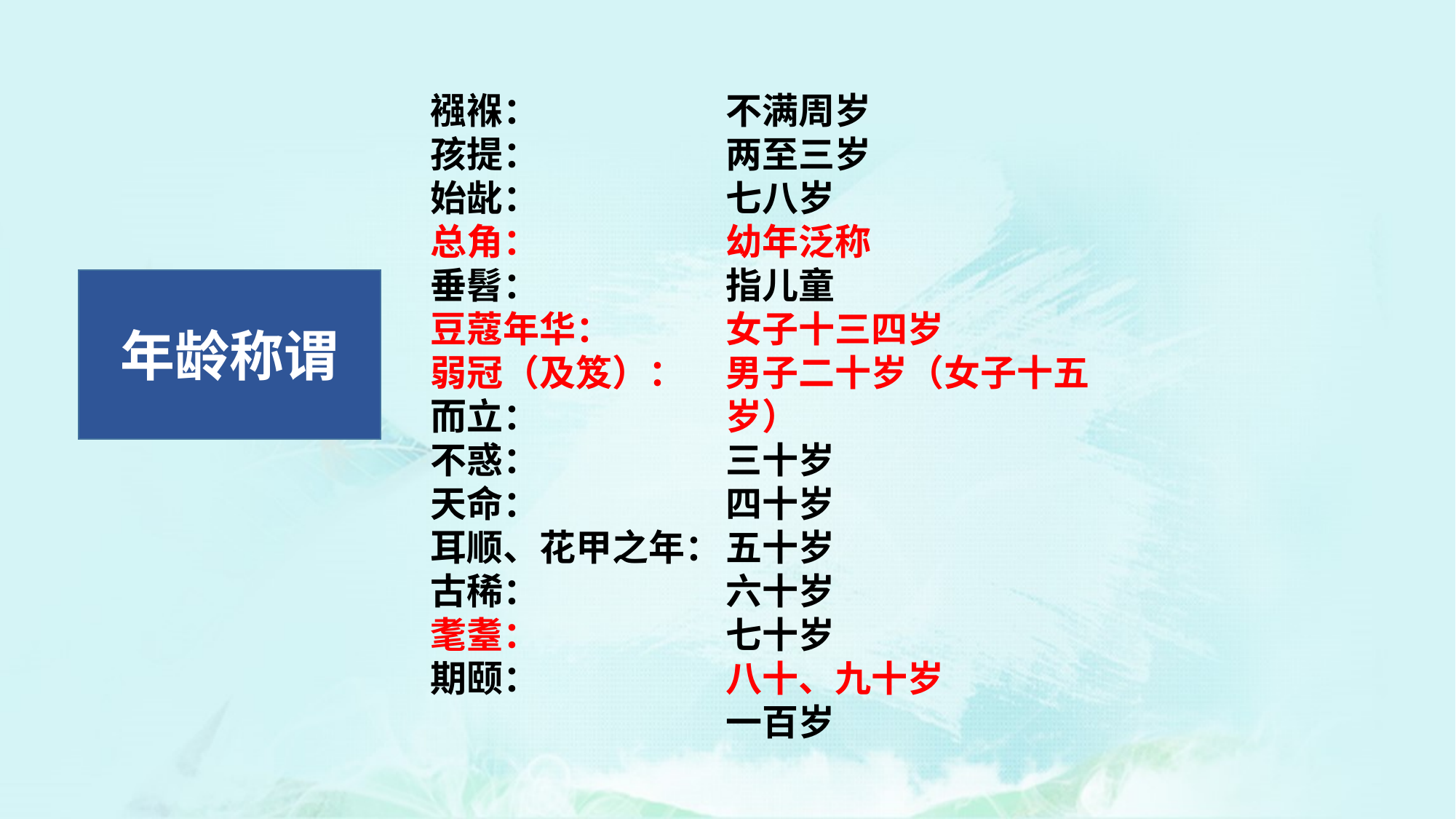

襁褓：
孩提：
始龀：
总角：
垂髫：
豆蔻年华：
弱冠（及笈）：
而立：
不惑：
天命：
耳顺、花甲之年：
古稀：
耄耋：
期颐：
不满周岁
两至三岁
七八岁
幼年泛称
指儿童
女子十三四岁
男子二十岁（女子十五岁）
三十岁
四十岁
五十岁
六十岁
七十岁
八十、九十岁
一百岁

年龄称谓